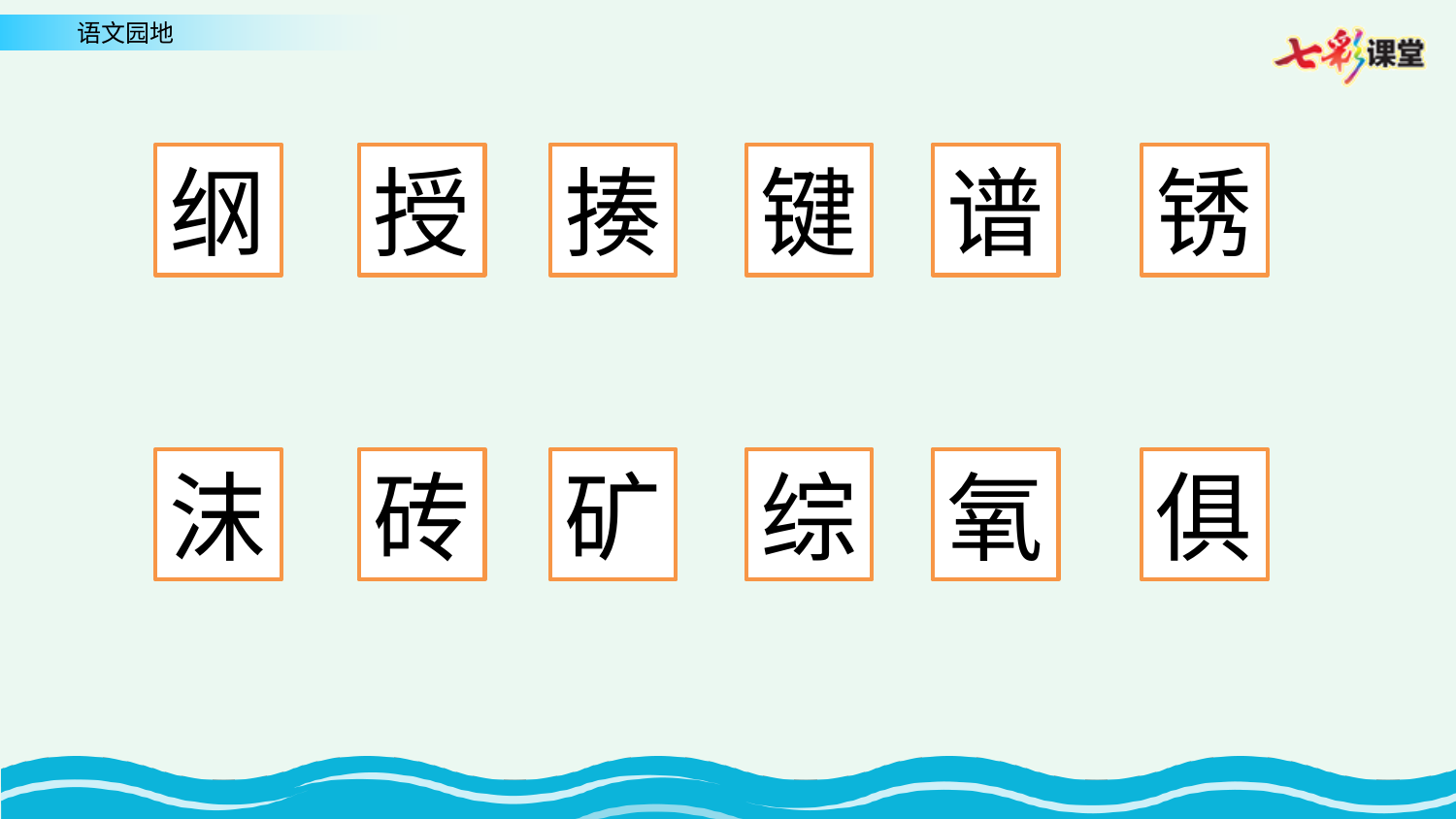

纲
授
揍
键
谱
锈
沫
砖
矿
综
氧
俱